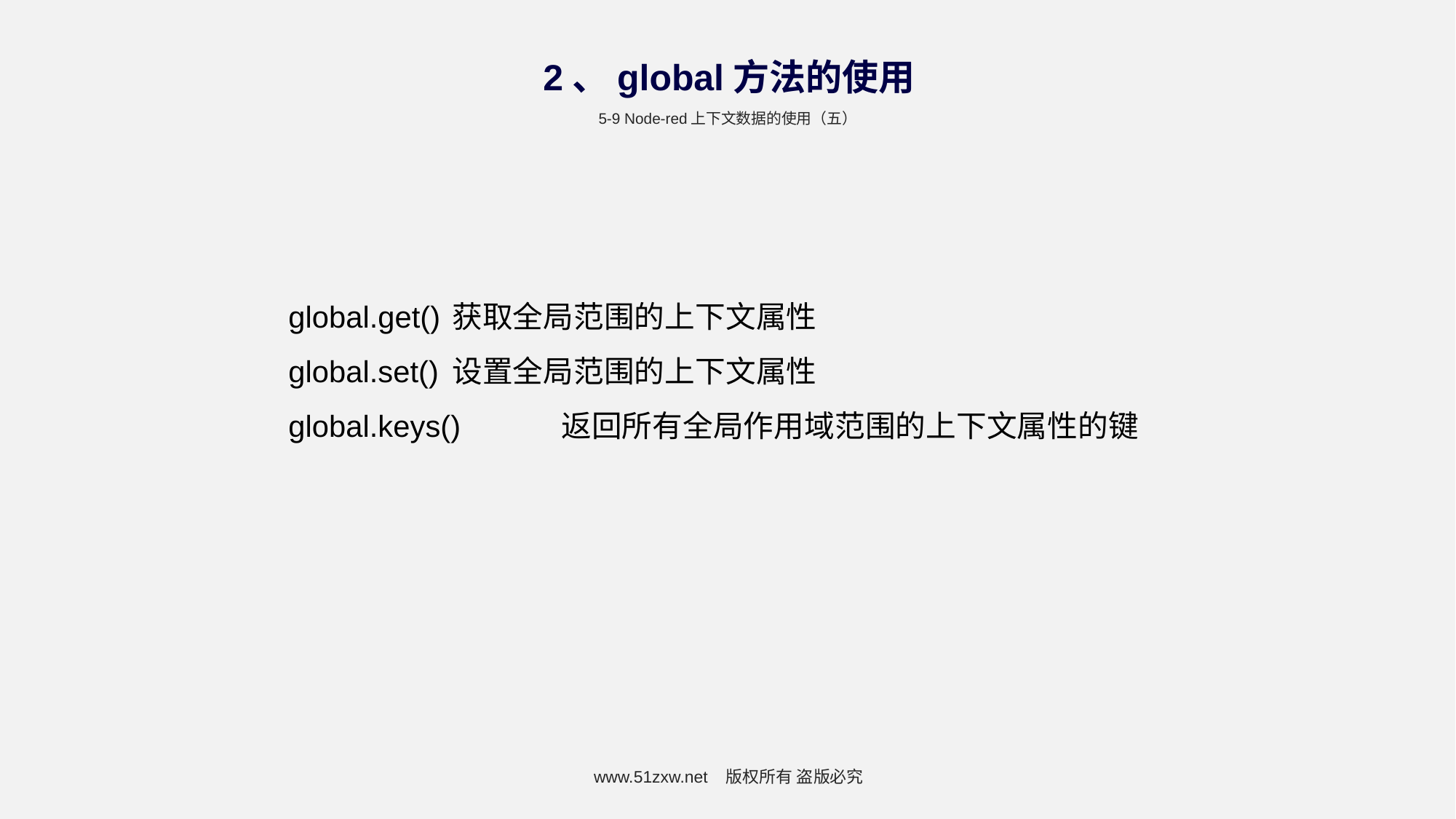

2、global方法的使用
5-9 Node-red上下文数据的使用（五）
global.get()	获取全局范围的上下文属性
global.set()	设置全局范围的上下文属性
global.keys()	返回所有全局作用域范围的上下文属性的键
www.51zxw.net   版权所有 盗版必究